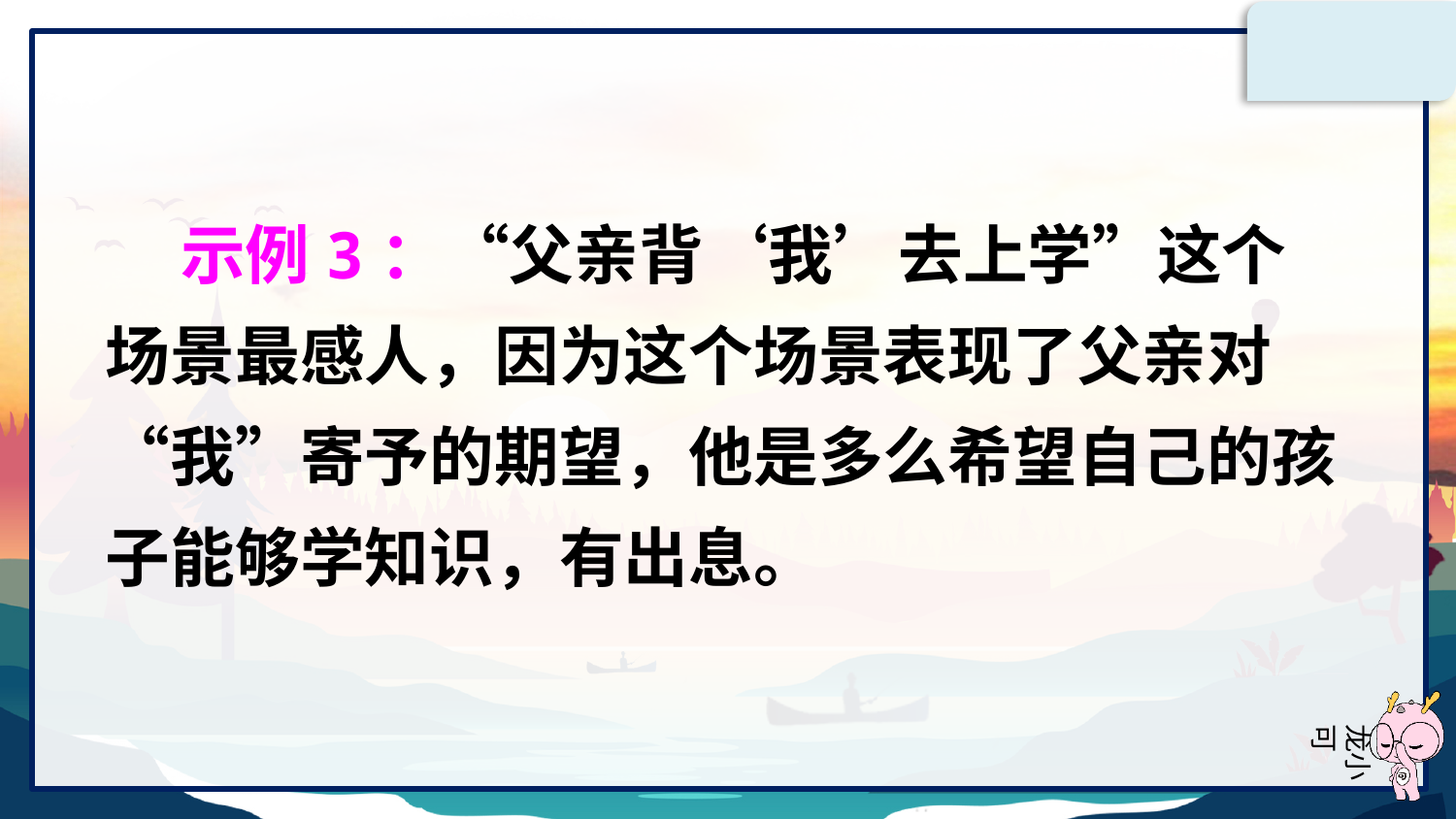

示例3：“父亲背‘我’去上学”这个场景最感人，因为这个场景表现了父亲对“我”寄予的期望，他是多么希望自己的孩子能够学知识，有出息。